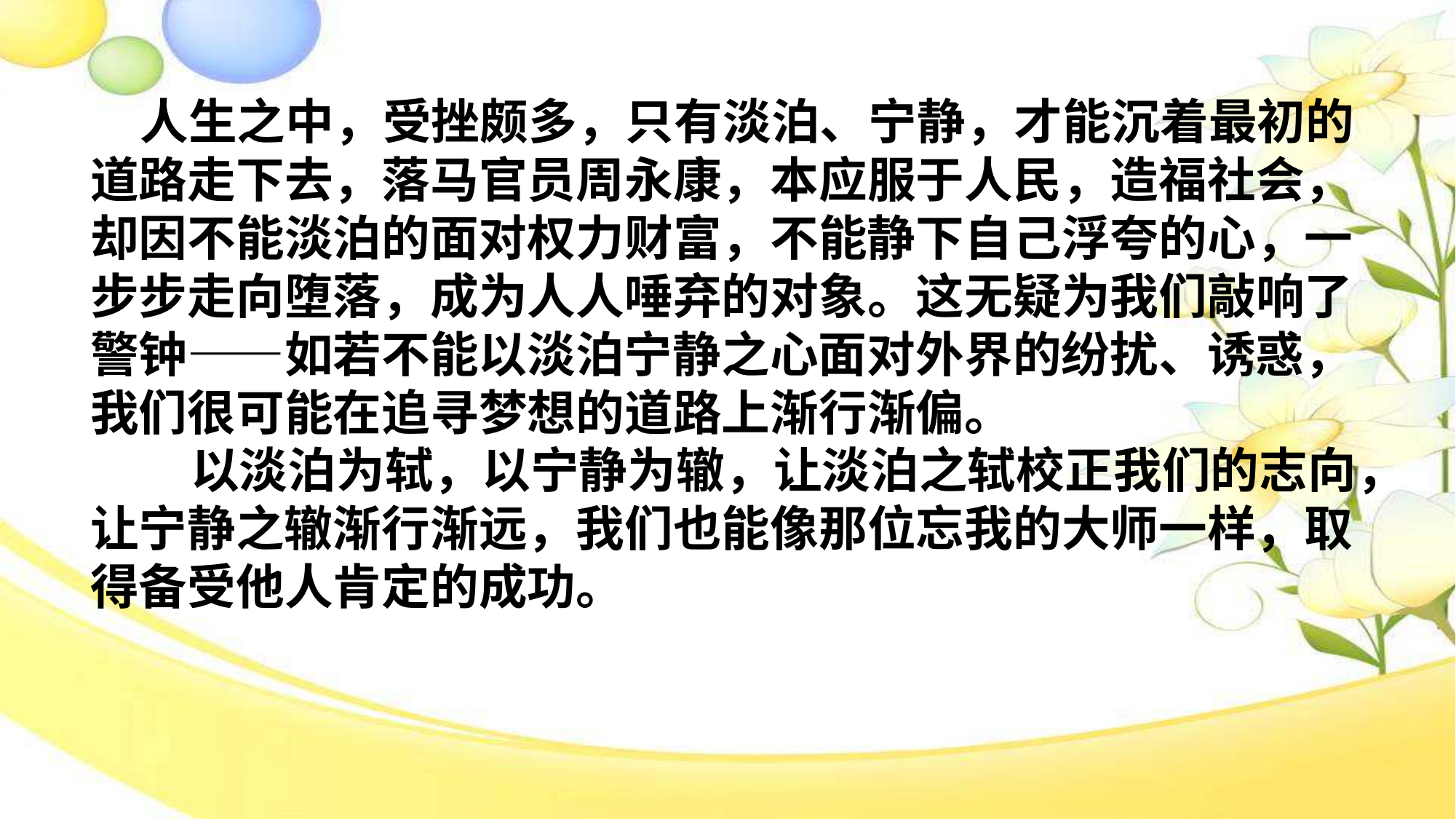

人生之中，受挫颇多，只有淡泊、宁静，才能沉着最初的道路走下去，落马官员周永康，本应服于人民，造福社会，却因不能淡泊的面对权力财富，不能静下自己浮夸的心，一步步走向堕落，成为人人唾弃的对象。这无疑为我们敲响了警钟——如若不能以淡泊宁静之心面对外界的纷扰、诱惑，我们很可能在追寻梦想的道路上渐行渐偏。
        以淡泊为轼，以宁静为辙，让淡泊之轼校正我们的志向，让宁静之辙渐行渐远，我们也能像那位忘我的大师一样，取得备受他人肯定的成功。